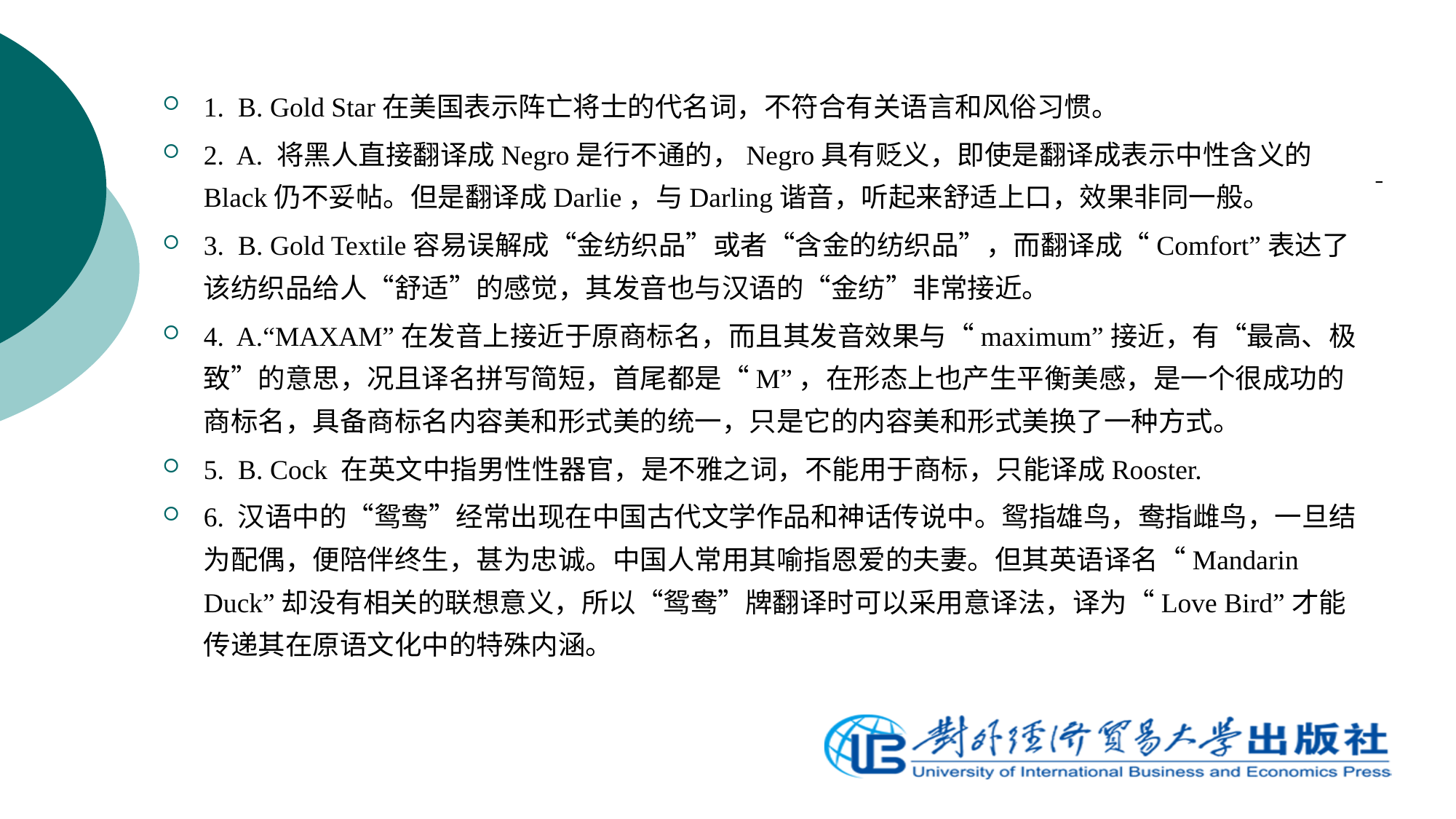

1.  B. Gold Star在美国表示阵亡将士的代名词，不符合有关语言和风俗习惯。
2.  A. 将黑人直接翻译成Negro是行不通的，Negro具有贬义，即使是翻译成表示中性含义的Black仍不妥帖。但是翻译成Darlie，与Darling谐音，听起来舒适上口，效果非同一般。
3.  B. Gold Textile容易误解成“金纺织品”或者“含金的纺织品”，而翻译成“Comfort”表达了该纺织品给人“舒适”的感觉，其发音也与汉语的“金纺”非常接近。
4.  A.“MAXAM”在发音上接近于原商标名，而且其发音效果与“maximum”接近，有“最高、极致”的意思，况且译名拼写简短，首尾都是“M”，在形态上也产生平衡美感，是一个很成功的商标名，具备商标名内容美和形式美的统一，只是它的内容美和形式美换了一种方式。
5.  B. Cock 在英文中指男性性器官，是不雅之词，不能用于商标，只能译成Rooster.
6. 汉语中的“鸳鸯”经常出现在中国古代文学作品和神话传说中。鸳指雄鸟，鸯指雌鸟，一旦结为配偶，便陪伴终生，甚为忠诚。中国人常用其喻指恩爱的夫妻。但其英语译名“Mandarin Duck”却没有相关的联想意义，所以“鸳鸯”牌翻译时可以采用意译法，译为“Love Bird”才能传递其在原语文化中的特殊内涵。